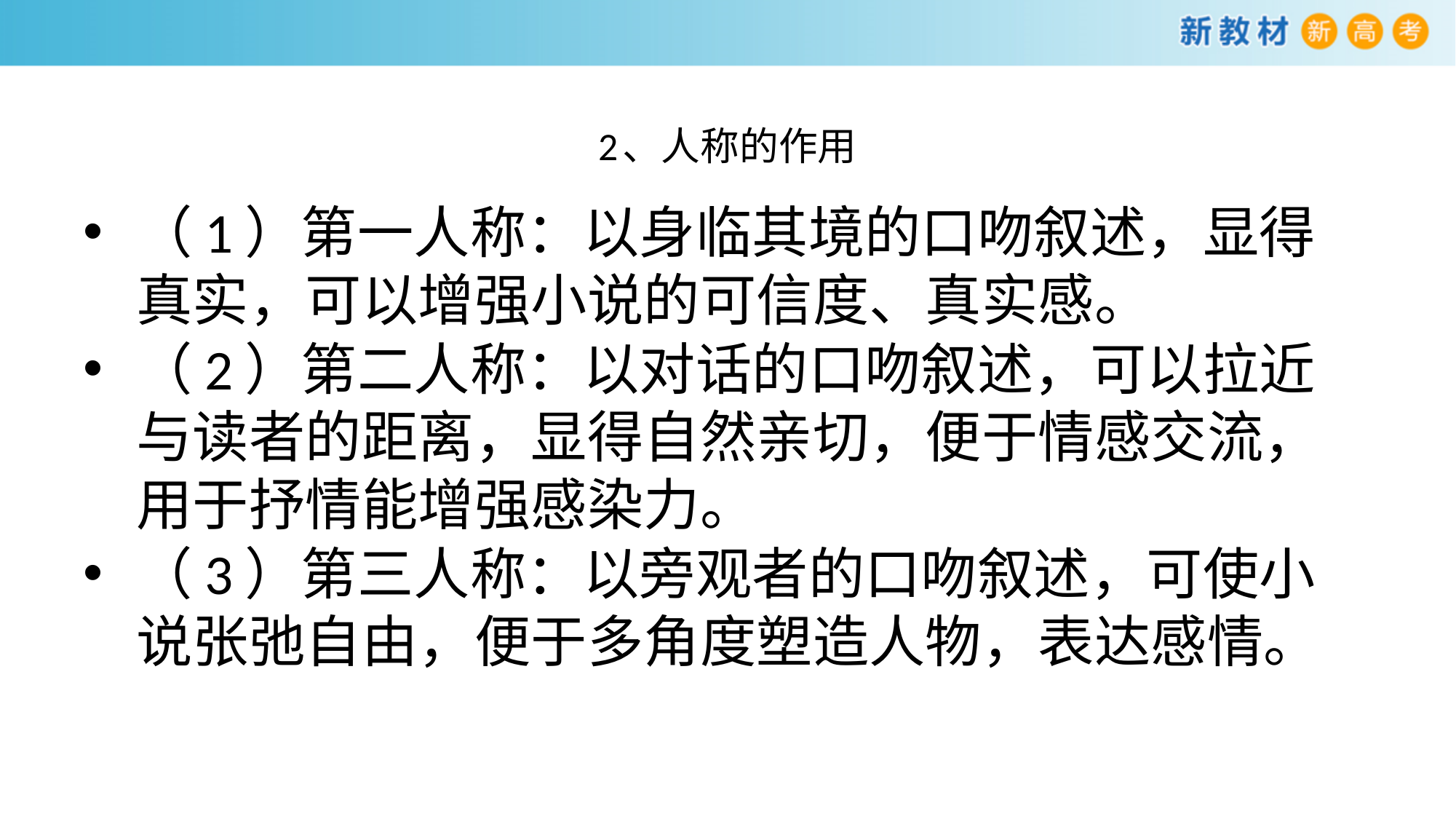

# 2、人称的作用
（1）第一人称：以身临其境的口吻叙述，显得真实，可以增强小说的可信度、真实感。
（2）第二人称：以对话的口吻叙述，可以拉近与读者的距离，显得自然亲切，便于情感交流，用于抒情能增强感染力。
（3）第三人称：以旁观者的口吻叙述，可使小说张弛自由，便于多角度塑造人物，表达感情。